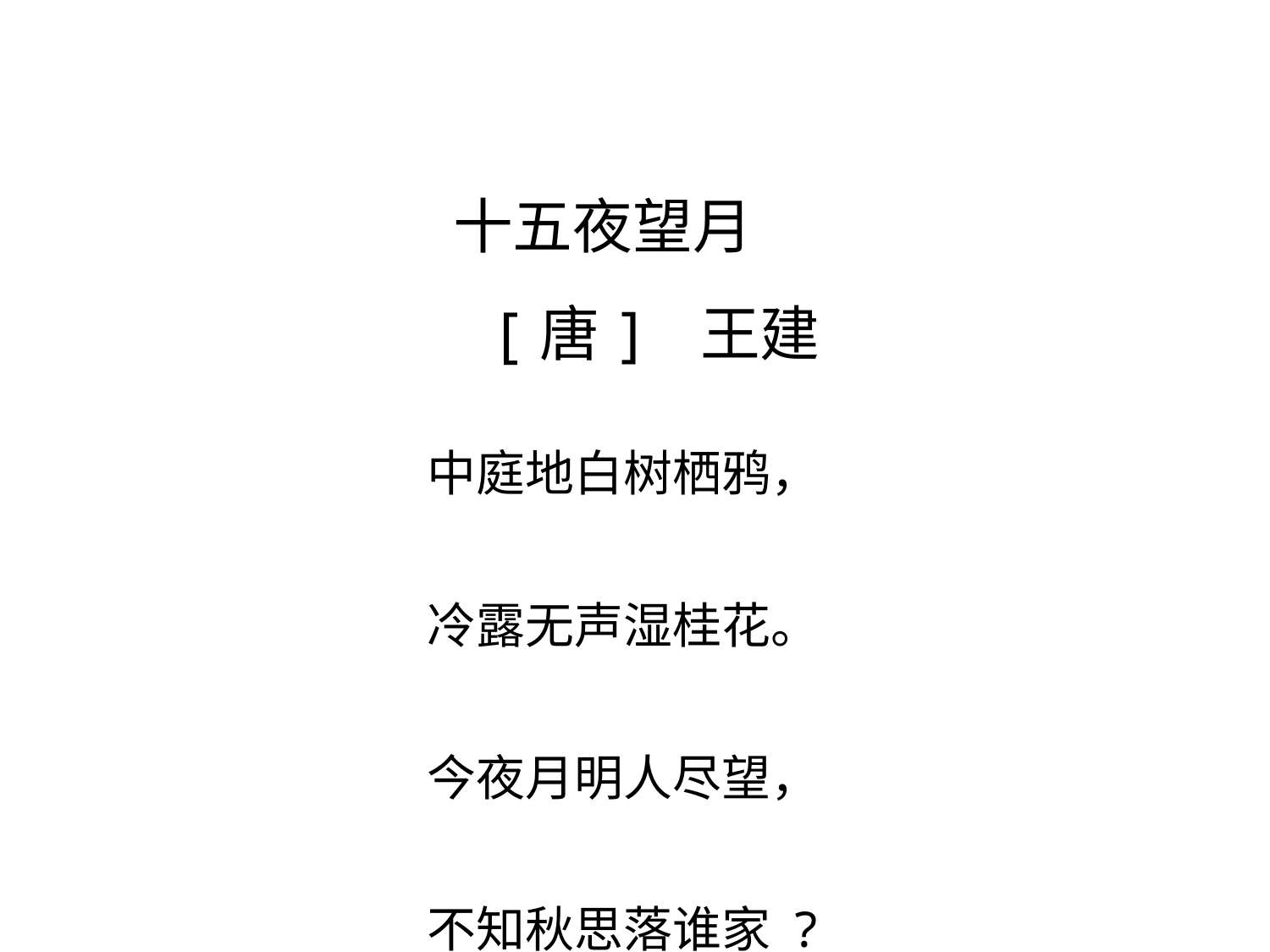

十五夜望月
 [唐] 王建
中庭地白树栖鸦，
冷露无声湿桂花。
今夜月明人尽望，
不知秋思落谁家?